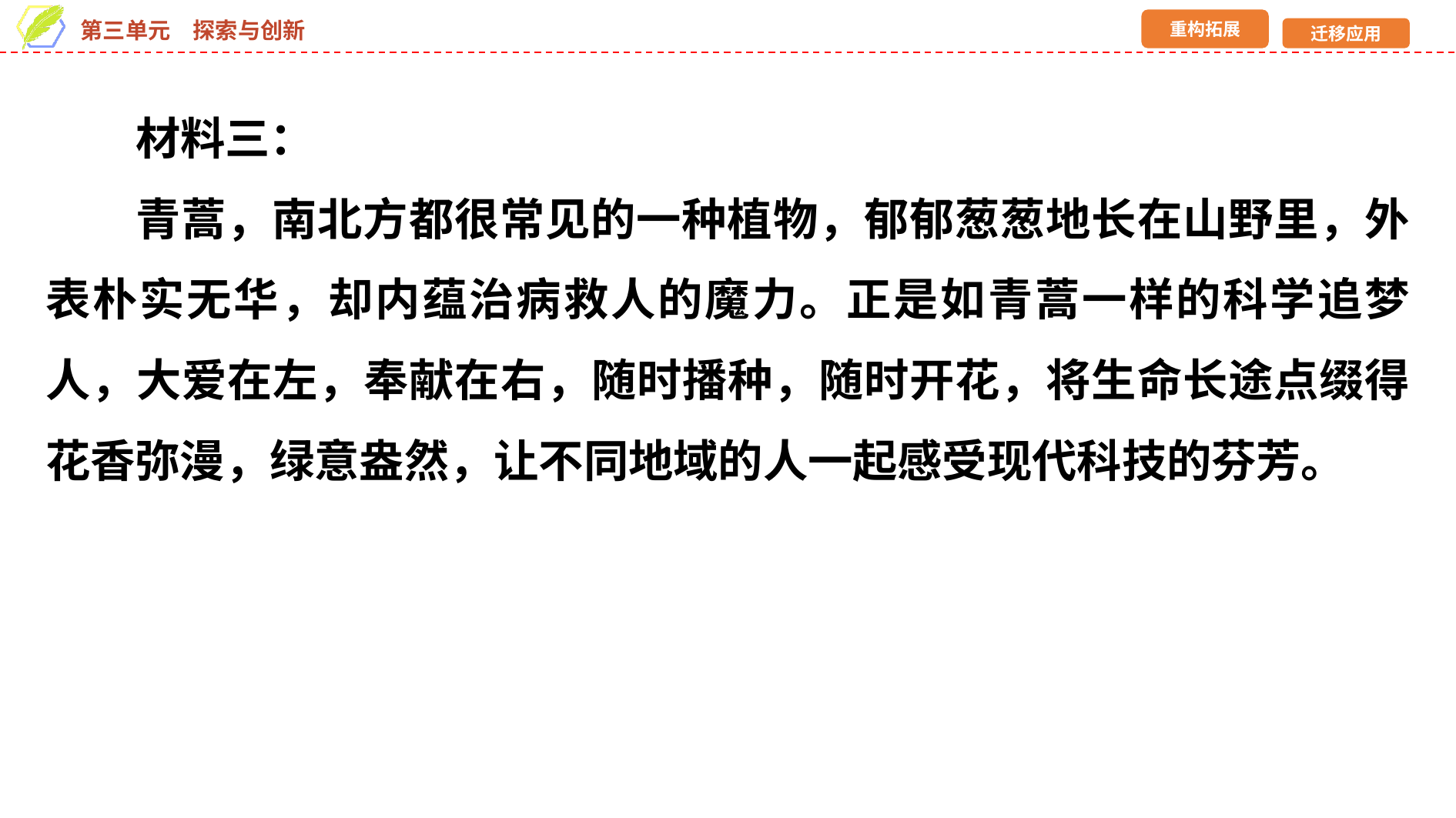

材料三：
青蒿，南北方都很常见的一种植物，郁郁葱葱地长在山野里，外表朴实无华，却内蕴治病救人的魔力。正是如青蒿一样的科学追梦人，大爱在左，奉献在右，随时播种，随时开花，将生命长途点缀得花香弥漫，绿意盎然，让不同地域的人一起感受现代科技的芬芳。